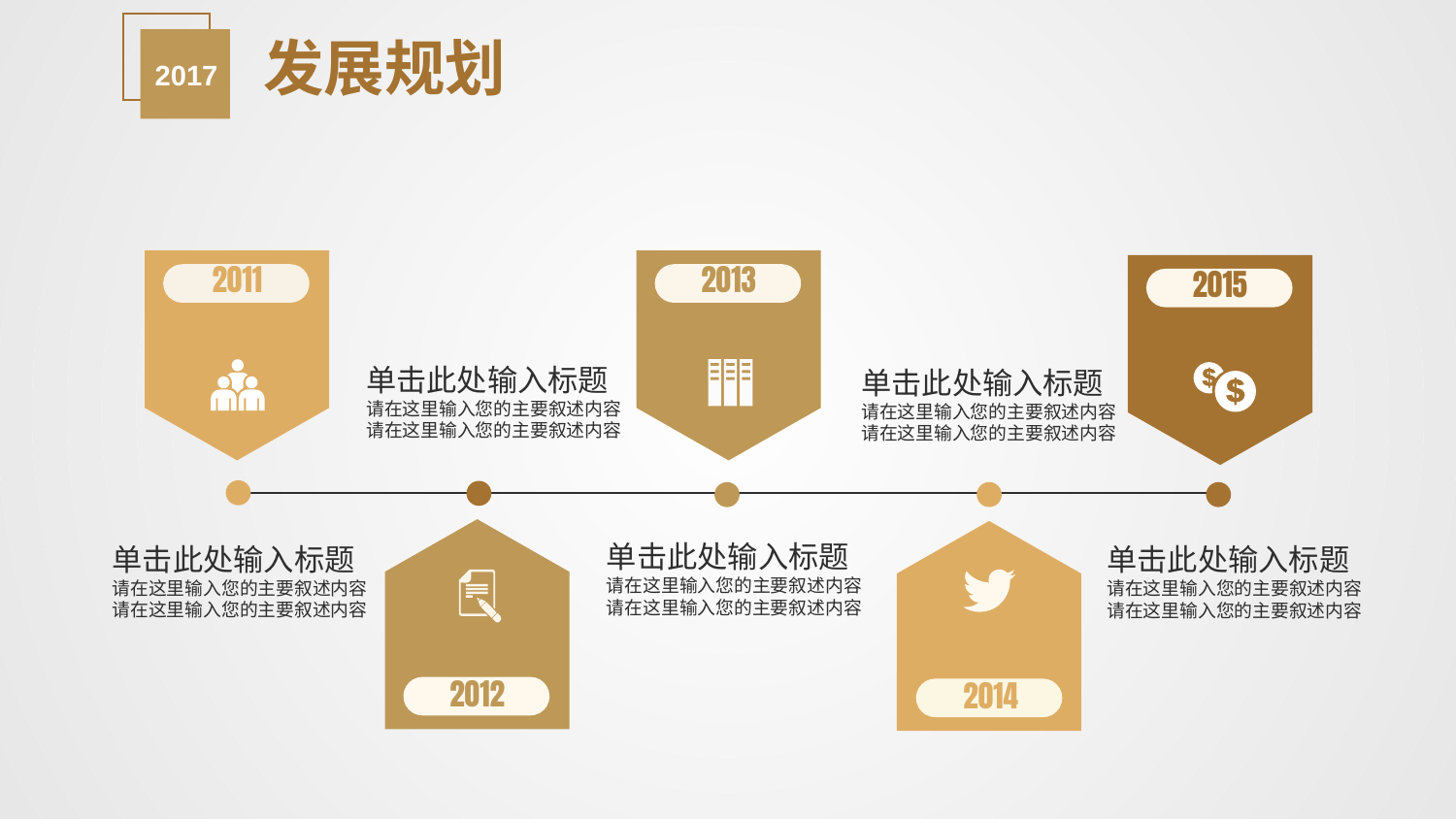

2017
发展规划

2011

2013

2015

单击此处输入标题
请在这里输入您的主要叙述内容
请在这里输入您的主要叙述内容

单击此处输入标题
请在这里输入您的主要叙述内容
请在这里输入您的主要叙述内容

2012

2014

单击此处输入标题
请在这里输入您的主要叙述内容
请在这里输入您的主要叙述内容

单击此处输入标题
请在这里输入您的主要叙述内容
请在这里输入您的主要叙述内容

单击此处输入标题
请在这里输入您的主要叙述内容
请在这里输入您的主要叙述内容